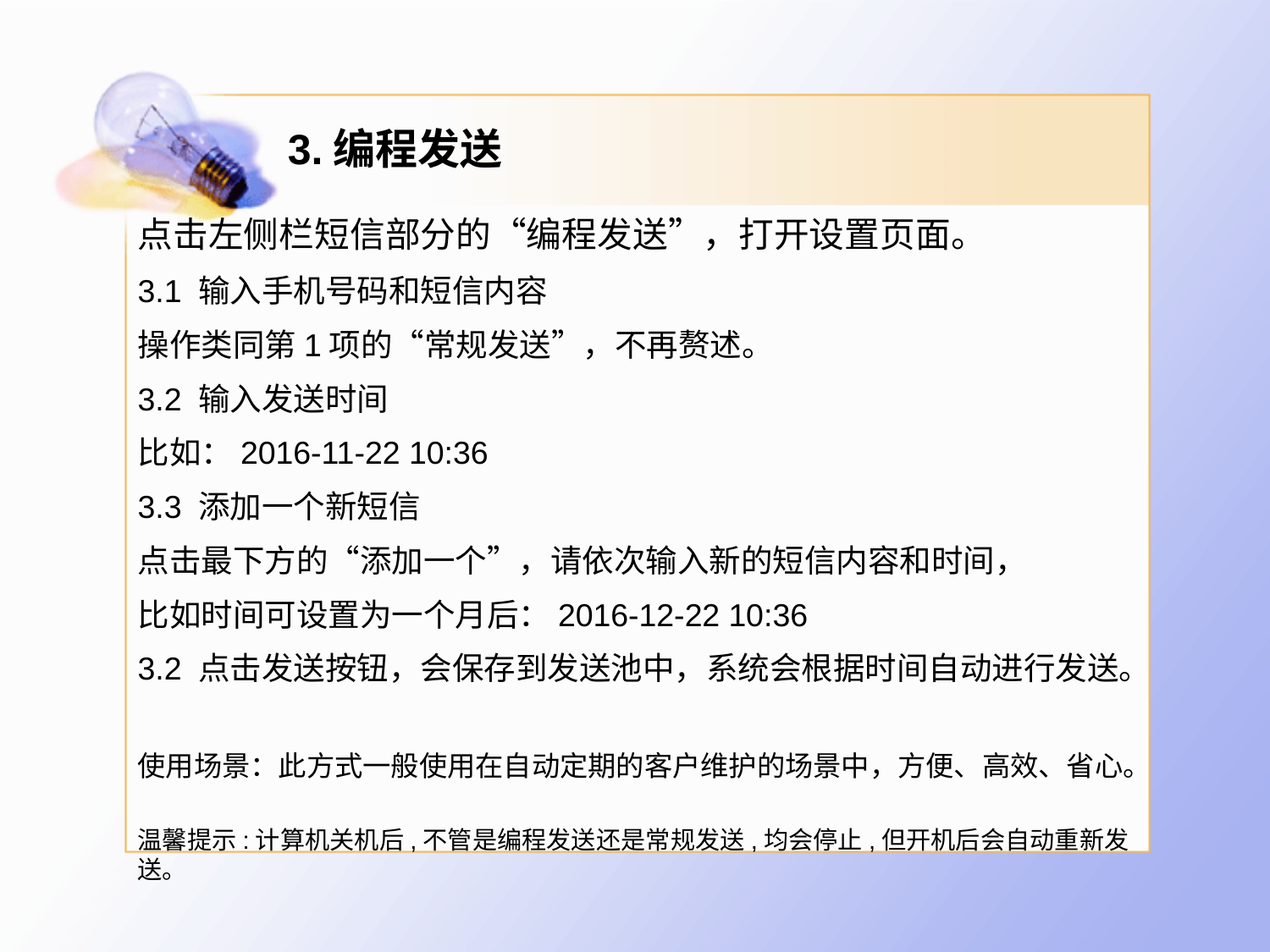

# 3.编程发送
点击左侧栏短信部分的“编程发送”，打开设置页面。
3.1 输入手机号码和短信内容
操作类同第1项的“常规发送”，不再赘述。
3.2 输入发送时间
比如：2016-11-22 10:36
3.3 添加一个新短信
点击最下方的“添加一个”，请依次输入新的短信内容和时间，
比如时间可设置为一个月后：2016-12-22 10:36
3.2 点击发送按钮，会保存到发送池中，系统会根据时间自动进行发送。

使用场景：此方式一般使用在自动定期的客户维护的场景中，方便、高效、省心。

温馨提示:计算机关机后,不管是编程发送还是常规发送,均会停止,但开机后会自动重新发送。